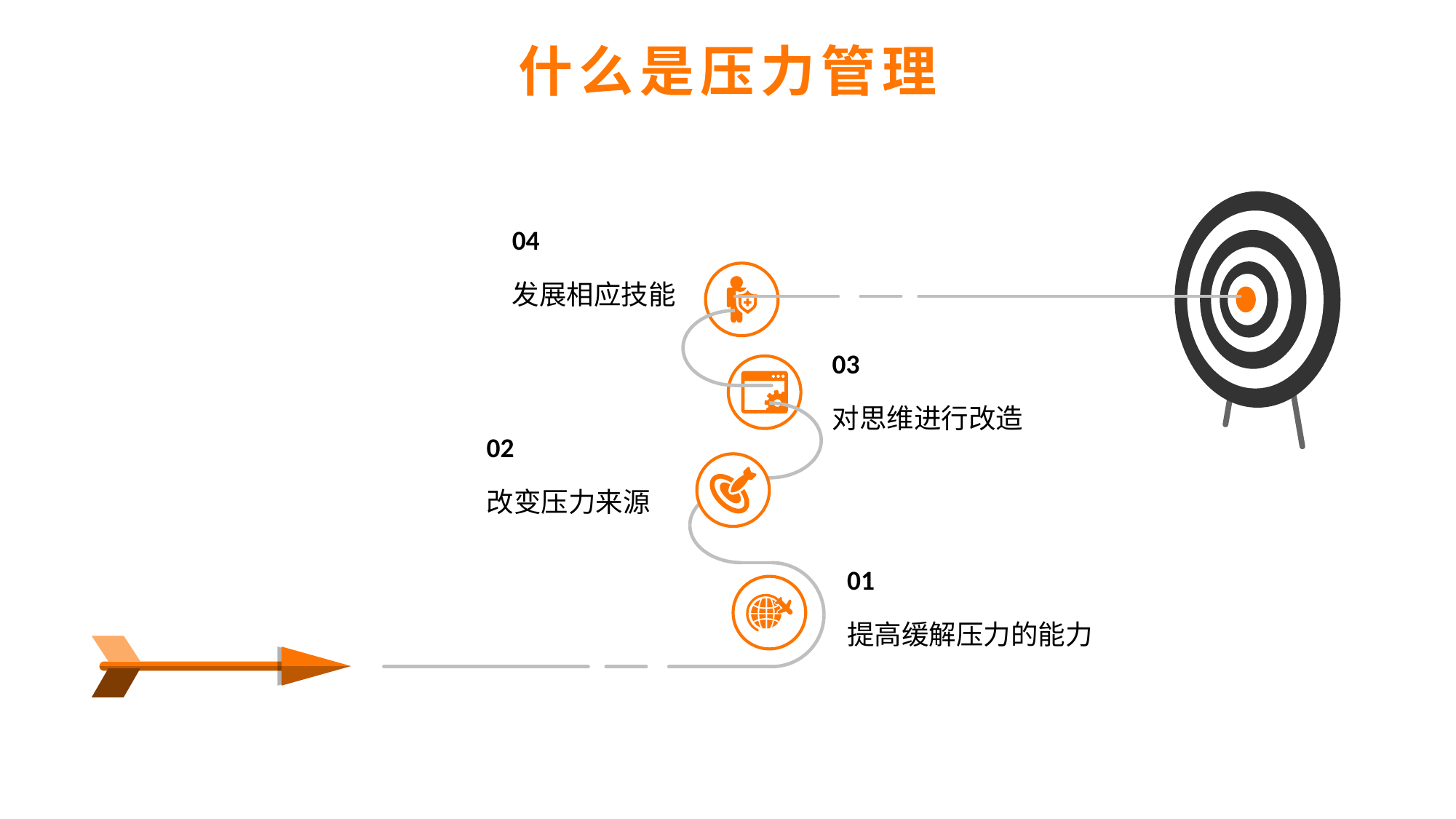

什么是压力管理

04
发展相应技能

03
对思维进行改造

02
改变压力来源

01
提高缓解压力的能力